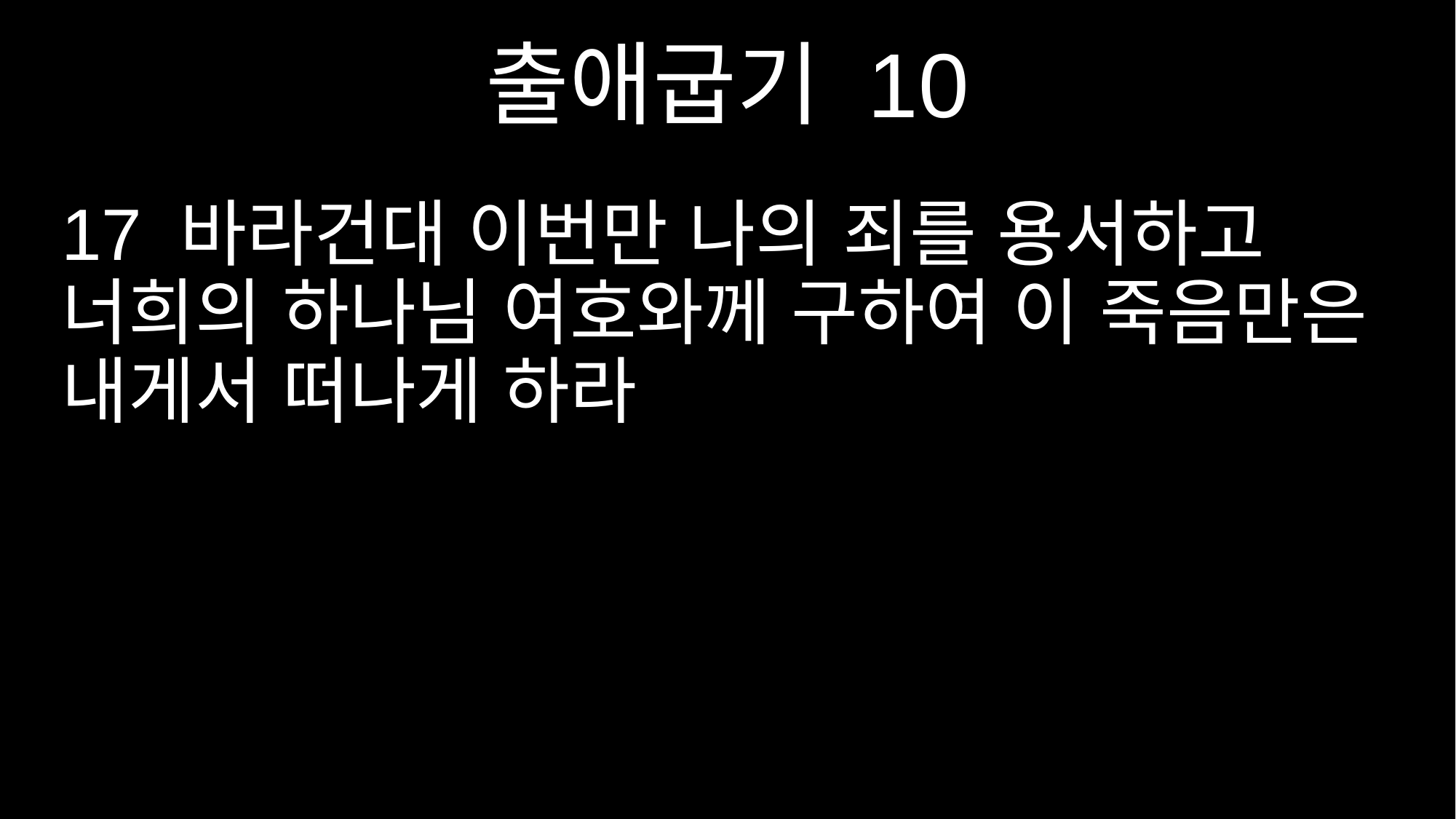

출애굽기 10
17 바라건대 이번만 나의 죄를 용서하고 너희의 하나님 여호와께 구하여 이 죽음만은 내게서 떠나게 하라